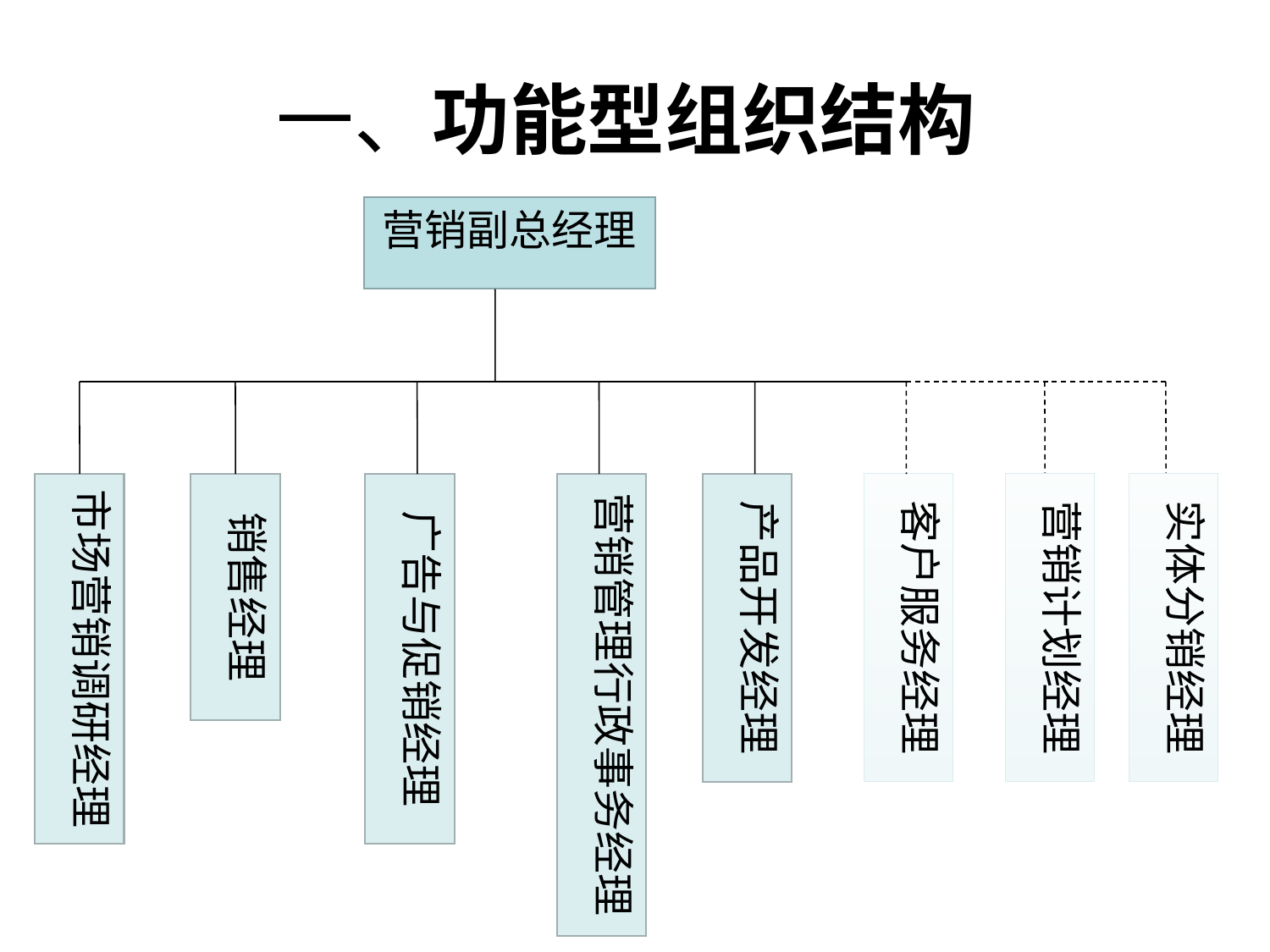

# 一、功能型组织结构
营销副总经理
市场营销调研经理
销售经理
广告与促销经理
营销管理行政事务经理
产品开发经理
客户服务经理
营销计划经理
实体分销经理